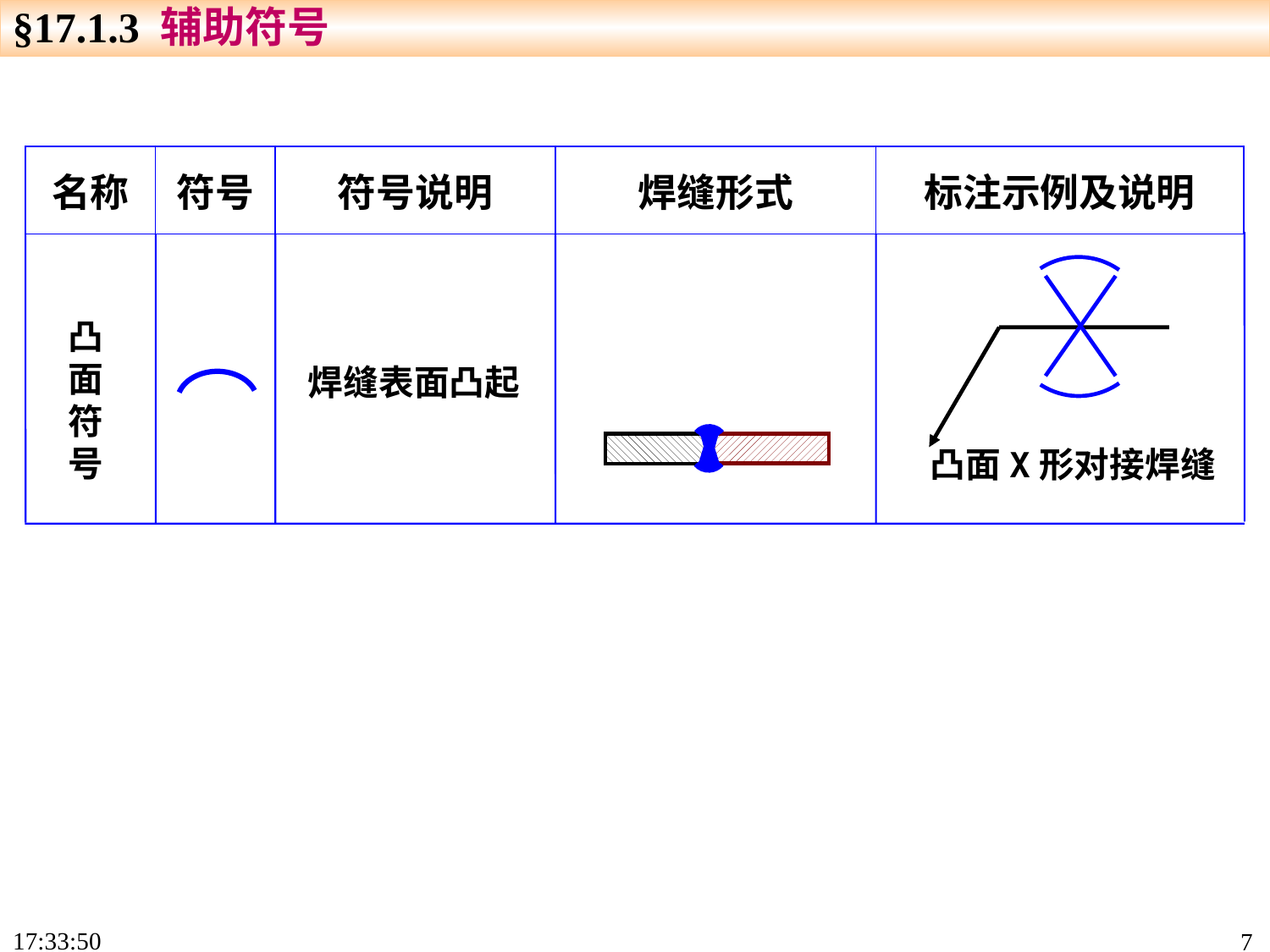

§17.1.3 辅助符号
| 名称 | 符号 | 符号说明 | 焊缝形式 | 标注示例及说明 |
| --- | --- | --- | --- | --- |

凸面符号

焊缝表面凸起

凸面X形对接焊缝
17:33:50
7